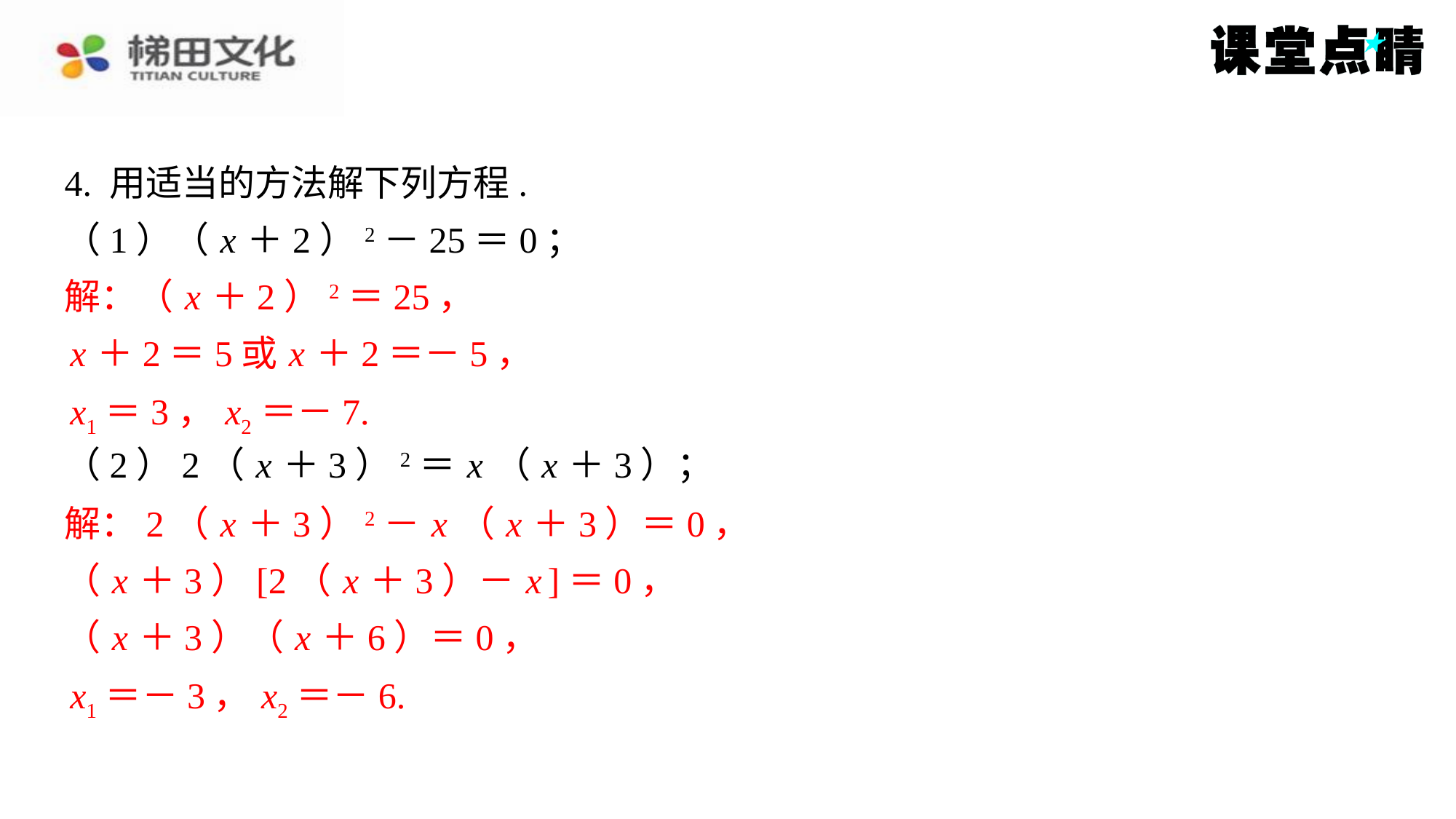

4. 用适当的方法解下列方程.
（1）（ x ＋2）2－25＝0；
解：（ x ＋2）2＝25，
 x ＋2＝5或 x ＋2＝－5，
 x1＝3， x2＝－7.
（2）2（ x ＋3）2＝ x （ x ＋3）；
解：2（ x ＋3）2－ x （ x ＋3）＝0，
（ x ＋3）[2（ x ＋3）－ x ]＝0，
（ x ＋3）（ x ＋6）＝0，
 x1＝－3， x2＝－6.
解：（ x ＋2）2＝25，
x ＋2＝5或 x ＋2＝－5，
x1＝3， x2＝－7.
解：2（ x ＋3）2－ x （ x ＋3）＝0，
（ x ＋3）[2（ x ＋3）－ x ]＝0，
（ x ＋3）（ x ＋6）＝0，
x1＝－3， x2＝－6.